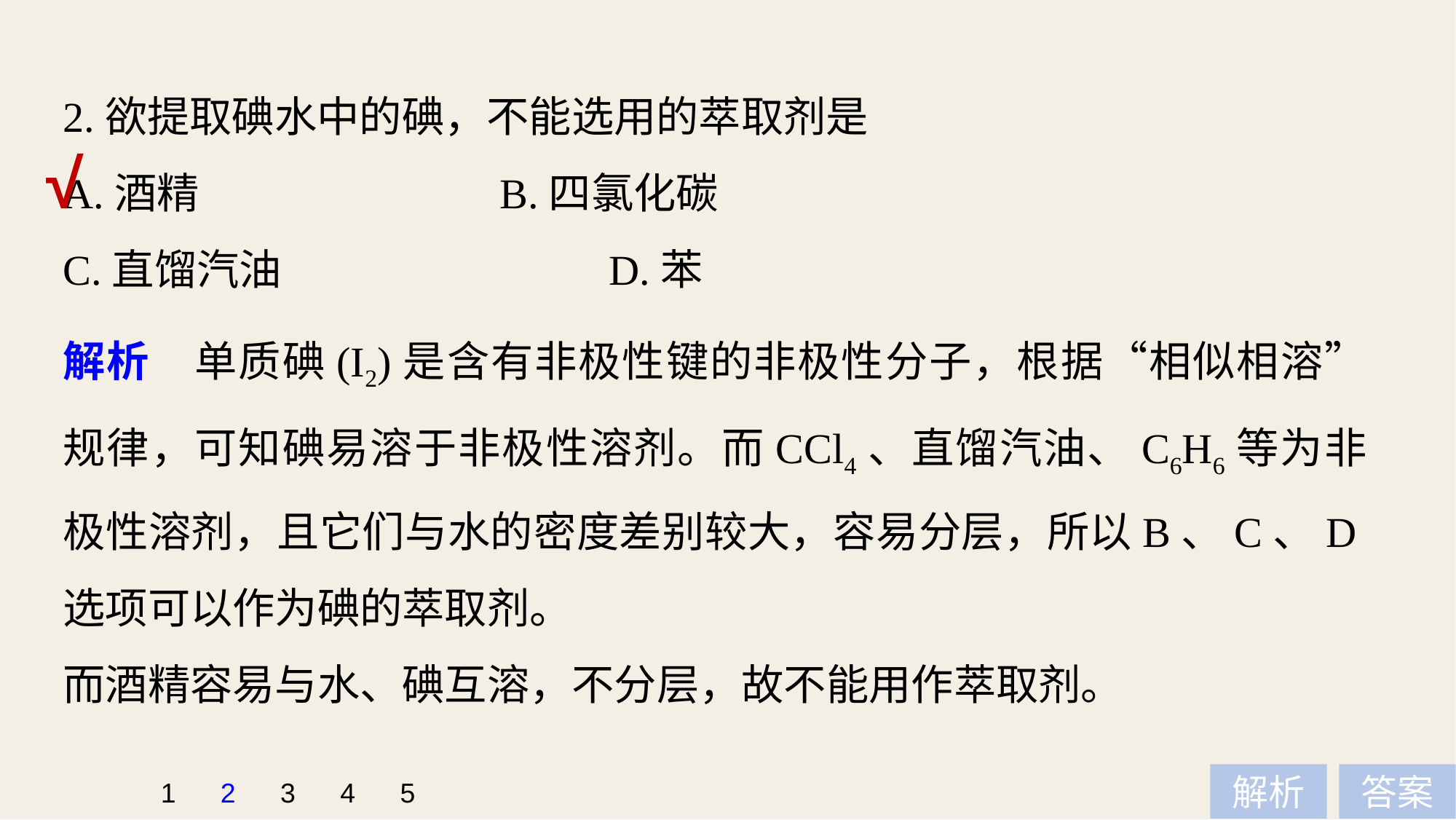

2.欲提取碘水中的碘，不能选用的萃取剂是
A.酒精  			B.四氯化碳
C.直馏汽油  			D.苯
√
解析　单质碘(I2)是含有非极性键的非极性分子，根据“相似相溶”规律，可知碘易溶于非极性溶剂。而CCl4、直馏汽油、C6H6等为非极性溶剂，且它们与水的密度差别较大，容易分层，所以B、C、D选项可以作为碘的萃取剂。
而酒精容易与水、碘互溶，不分层，故不能用作萃取剂。
1
2
3
4
5
解析
答案